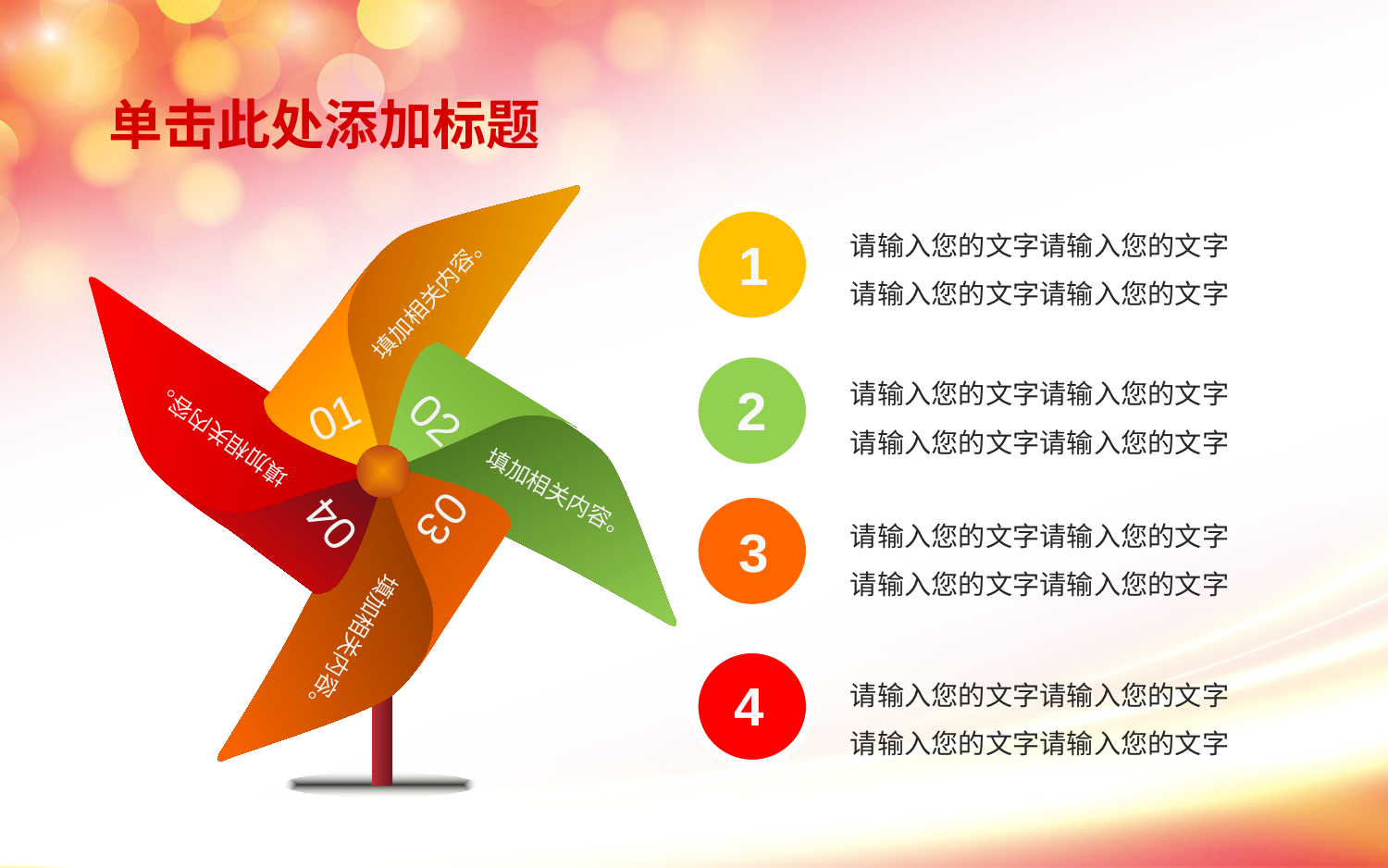

单击此处添加标题

填加相关内容。

01
02

填加相关内容。

填加相关内容。

04
03
填加相关内容。
请输入您的文字请输入您的文字
请输入您的文字请输入您的文字

1

2
请输入您的文字请输入您的文字
请输入您的文字请输入您的文字

3
请输入您的文字请输入您的文字
请输入您的文字请输入您的文字

4
请输入您的文字请输入您的文字
请输入您的文字请输入您的文字